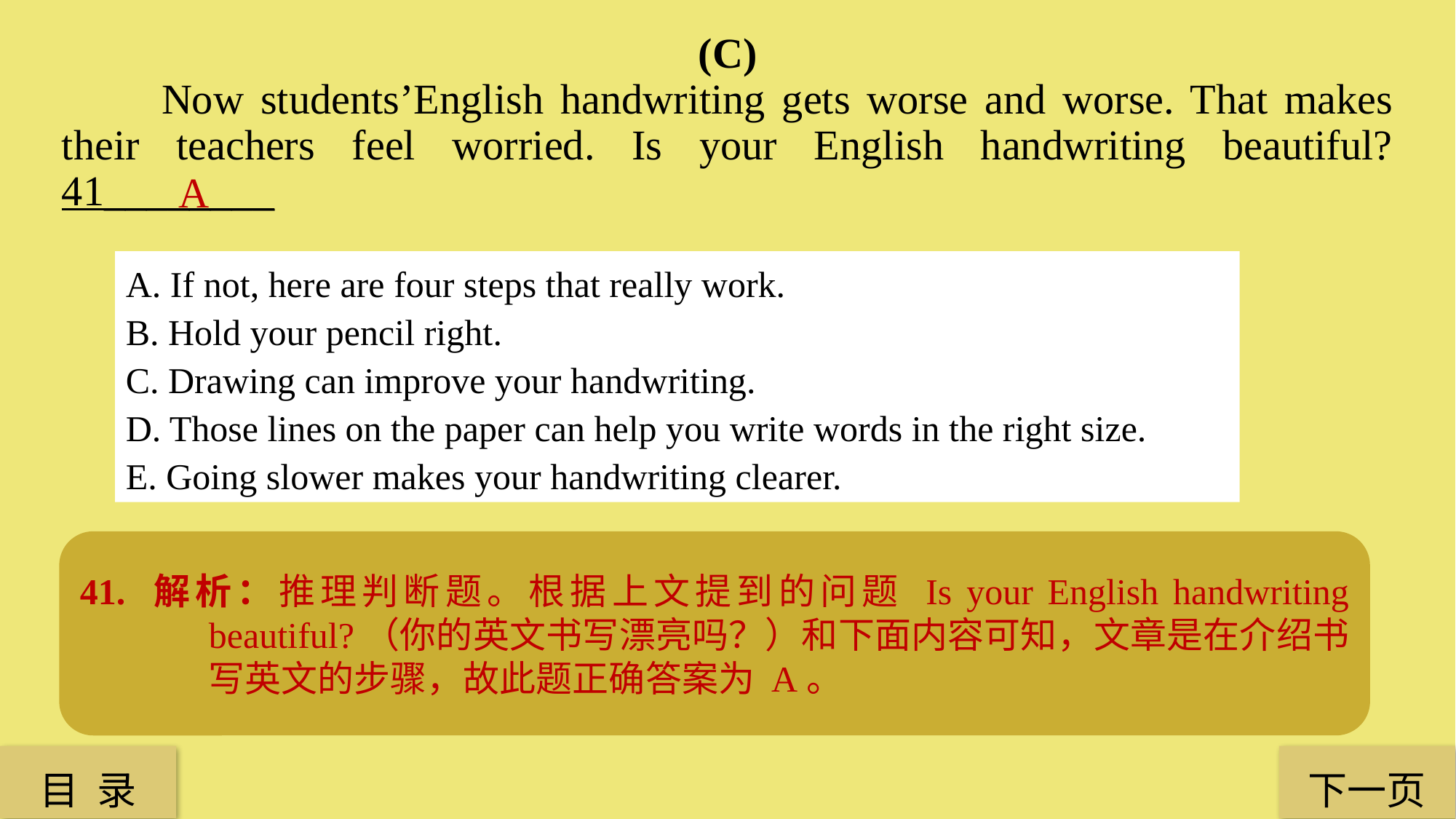

(C)
      Now students’English handwriting gets worse and worse. That makes their teachers feel worried. Is your English handwriting beautiful? 41________
A
A. If not, here are four steps that really work.
B. Hold your pencil right.
C. Drawing can improve your handwriting.
D. Those lines on the paper can help you write words in the right size.
E. Going slower makes your handwriting clearer.
41. 解析：推理判断题。根据上文提到的问题 Is your English handwriting beautiful?（你的英文书写漂亮吗？）和下面内容可知，文章是在介绍书写英文的步骤，故此题正确答案为 A。